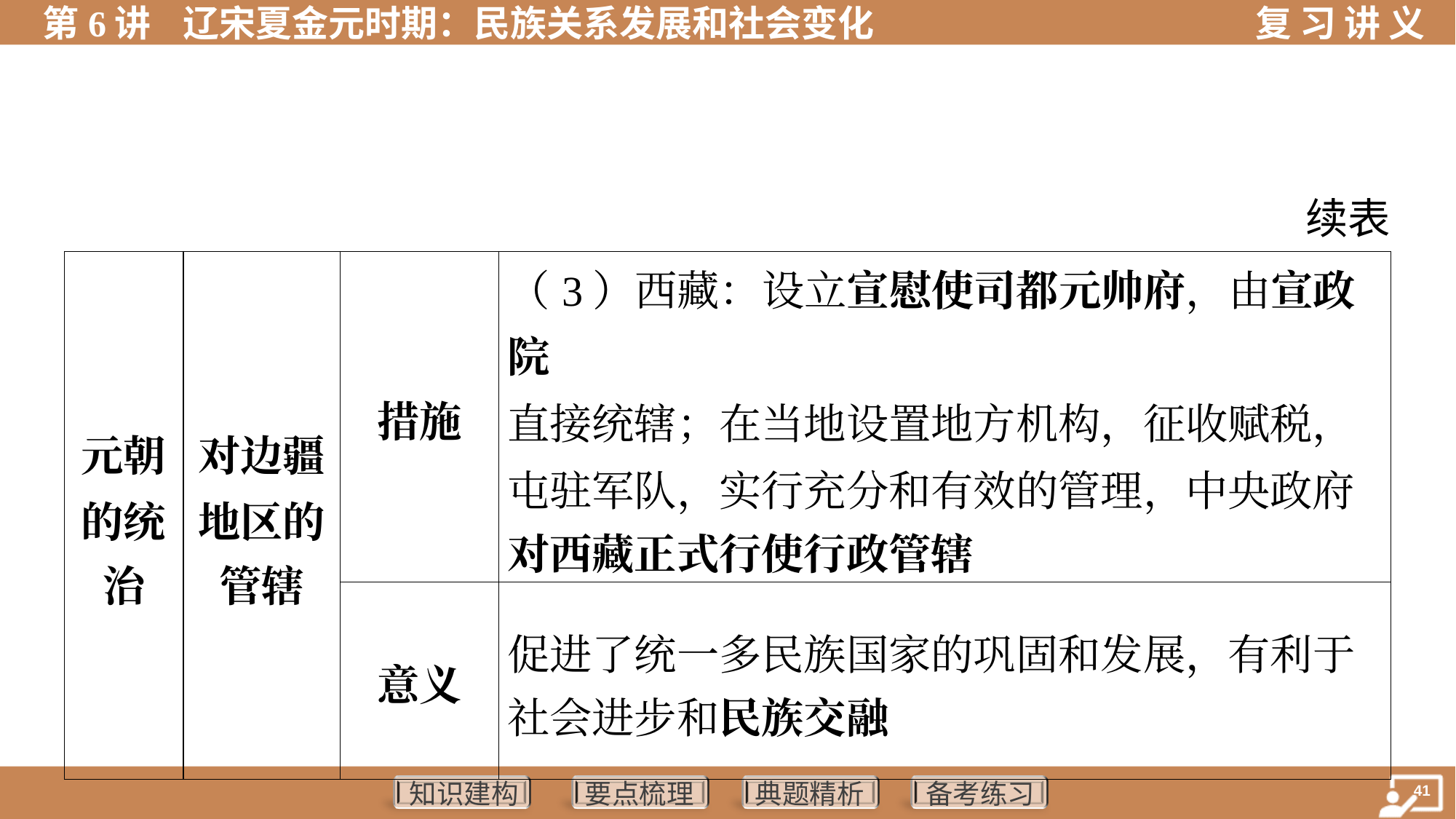

续表
| 元朝 的统 治 | 对边疆 地区的 管辖 | 措施 | （3）西藏：设立宣慰使司都元帅府，由宣政院 直接统辖；在当地设置地方机构，征收赋税， 屯驻军队，实行充分和有效的管理，中央政府 对西藏正式行使行政管辖 |  |  |  |
| --- | --- | --- | --- | --- | --- | --- |
|  |  | 意义 | 促进了统一多民族国家的巩固和发展，有利于 社会进步和民族交融 |  |  |  |